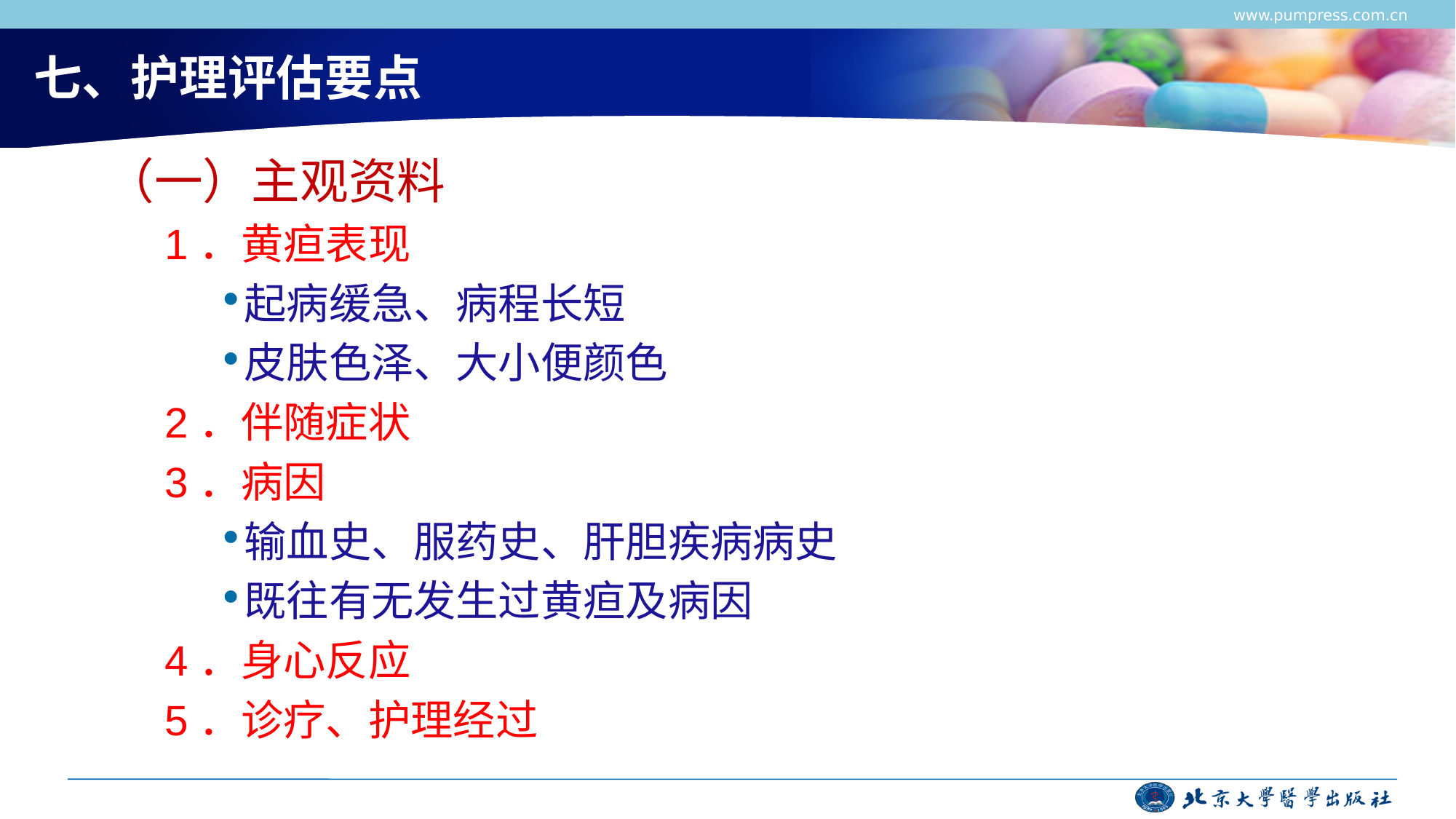

www.pumpress.com.cn
# 七、护理评估要点
（一）主观资料
     1．黄疸表现
起病缓急、病程长短
皮肤色泽、大小便颜色
     2．伴随症状
     3．病因
输血史、服药史、肝胆疾病病史
既往有无发生过黄疸及病因
     4．身心反应
     5．诊疗、护理经过